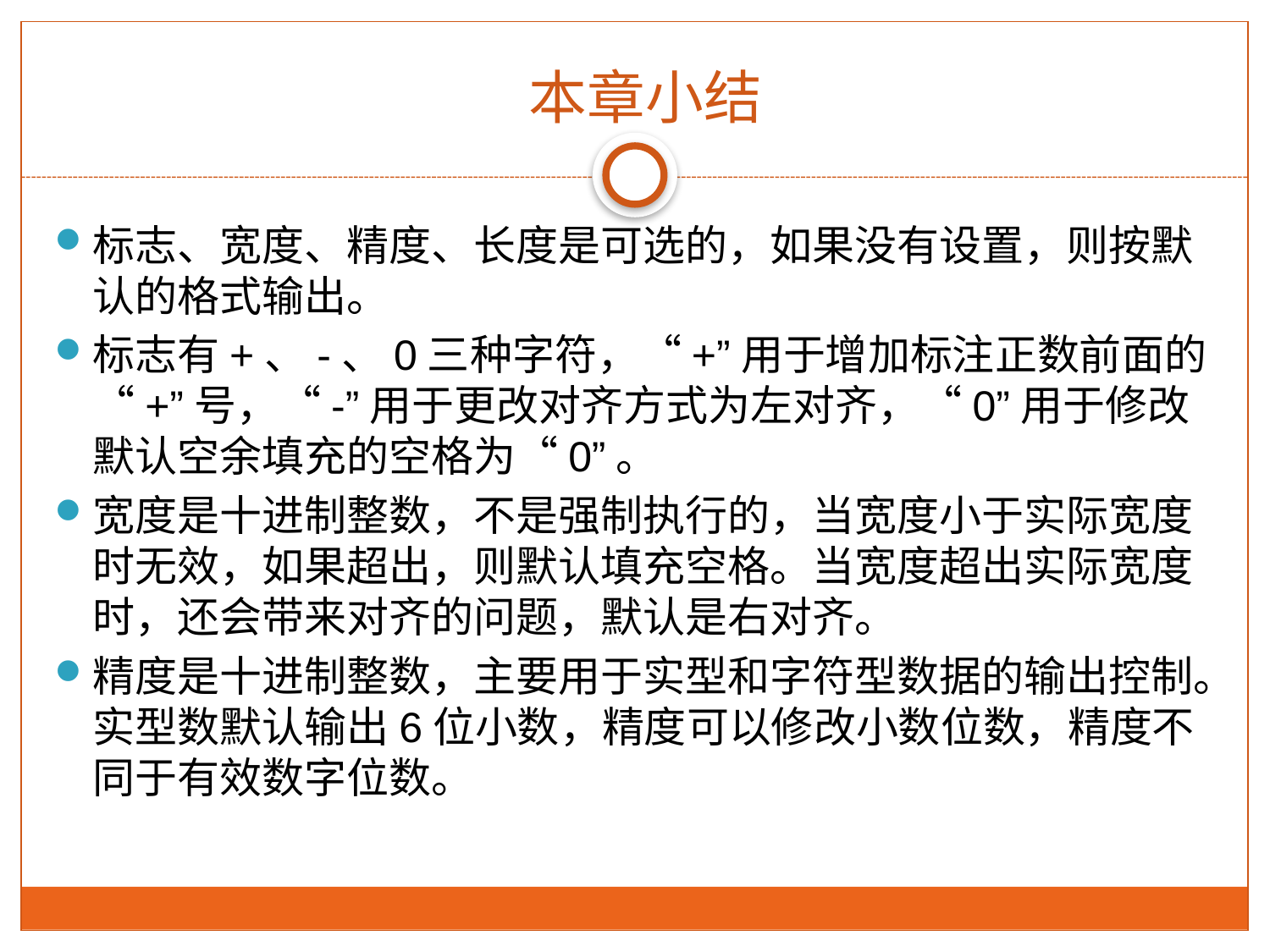

本章小结
标志、宽度、精度、长度是可选的，如果没有设置，则按默认的格式输出。
标志有+、-、0三种字符，“+”用于增加标注正数前面的“+”号，“-”用于更改对齐方式为左对齐，“0”用于修改默认空余填充的空格为“0”。
宽度是十进制整数，不是强制执行的，当宽度小于实际宽度时无效，如果超出，则默认填充空格。当宽度超出实际宽度时，还会带来对齐的问题，默认是右对齐。
精度是十进制整数，主要用于实型和字符型数据的输出控制。实型数默认输出6位小数，精度可以修改小数位数，精度不同于有效数字位数。